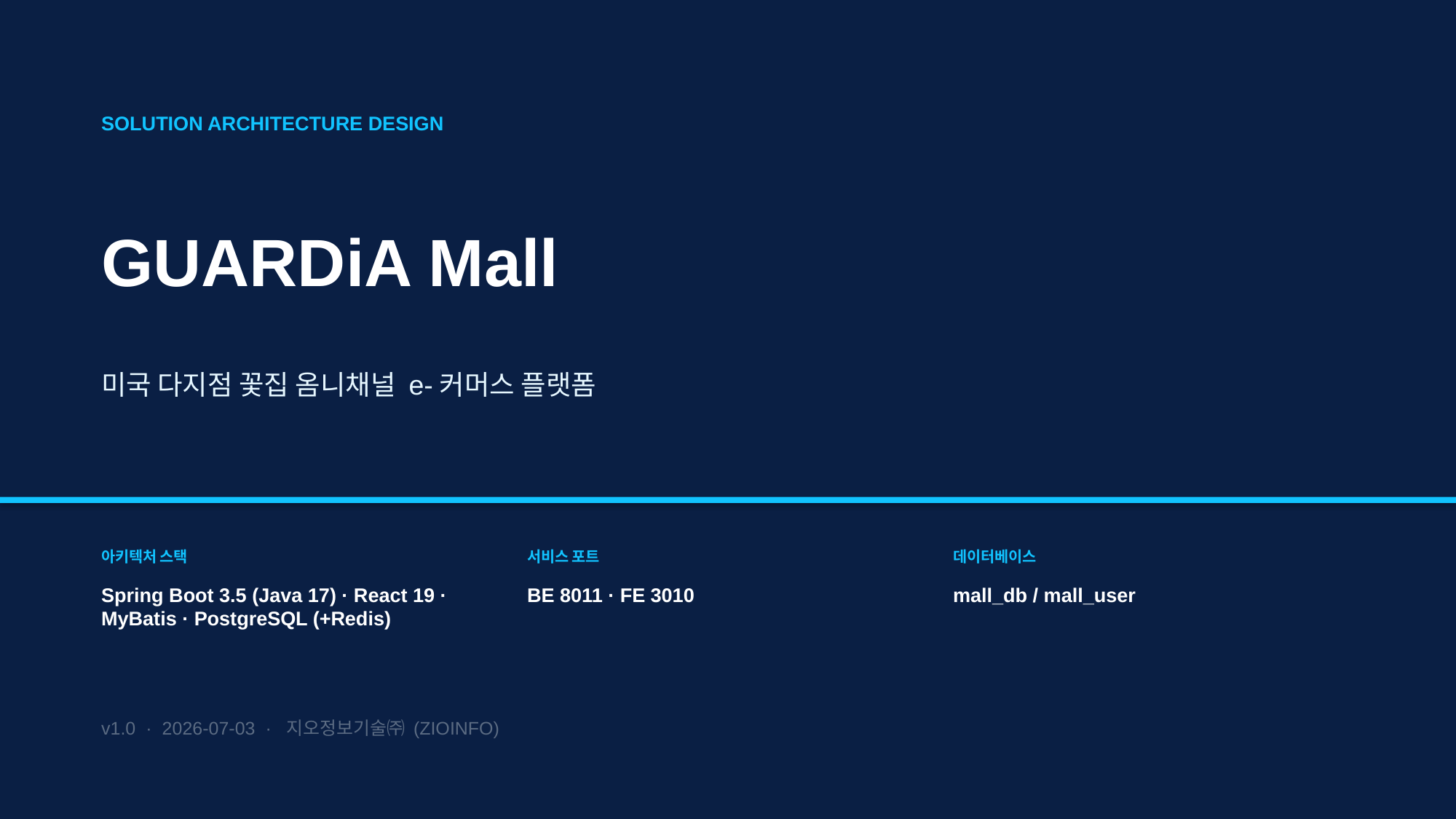

SOLUTION ARCHITECTURE DESIGN
GUARDiA Mall
미국 다지점 꽃집 옴니채널 e-커머스 플랫폼

아키텍처 스택
서비스 포트
데이터베이스
Spring Boot 3.5 (Java 17) · React 19 · MyBatis · PostgreSQL (+Redis)
BE 8011 · FE 3010
mall_db / mall_user
v1.0  ·  2026-07-03  ·  지오정보기술㈜ (ZIOINFO)